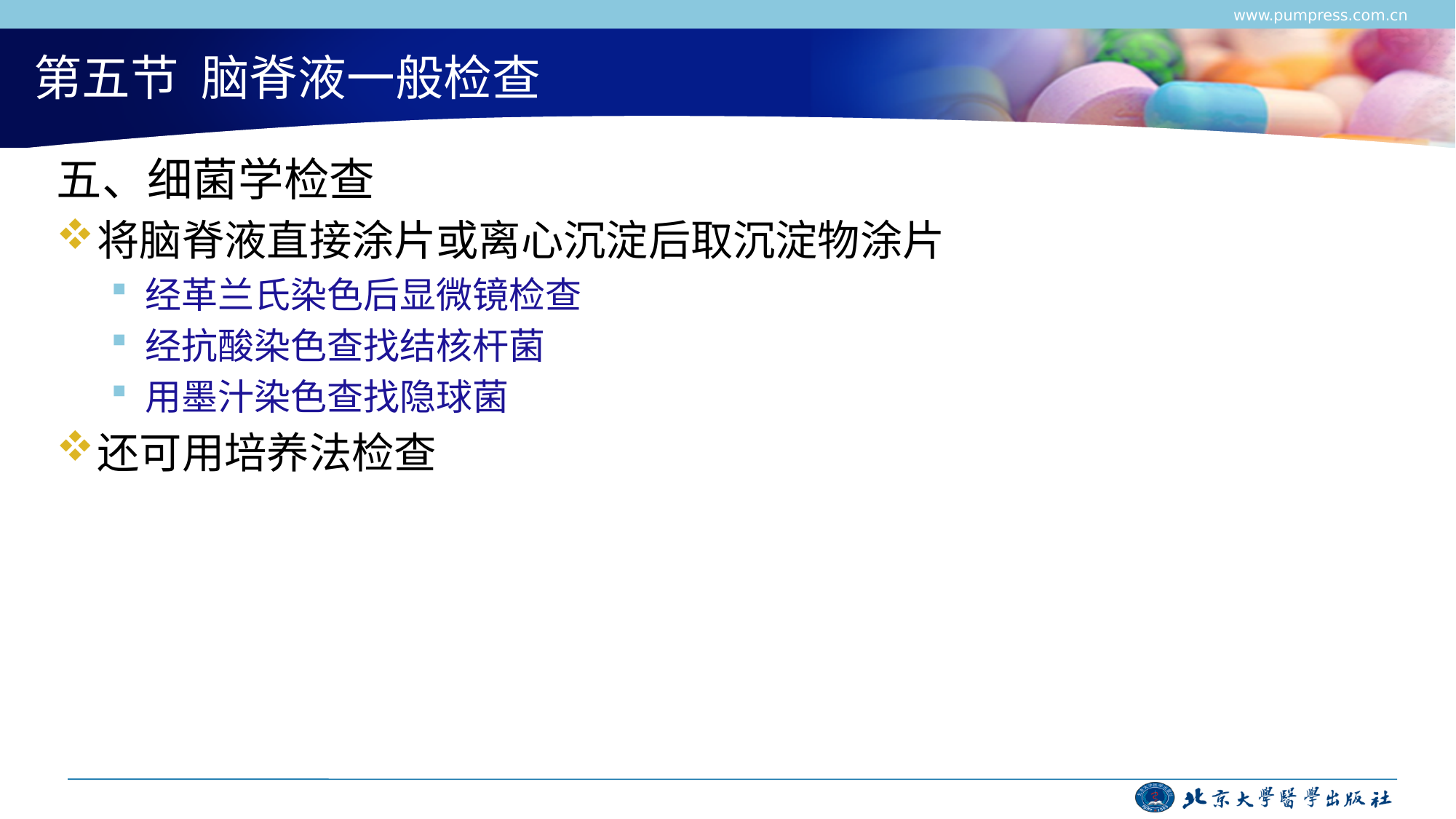

www.pumpress.com.cn
# 第五节  脑脊液一般检查
五、细菌学检查
将脑脊液直接涂片或离心沉淀后取沉淀物涂片
经革兰氏染色后显微镜检查
经抗酸染色查找结核杆菌
用墨汁染色查找隐球菌
还可用培养法检查